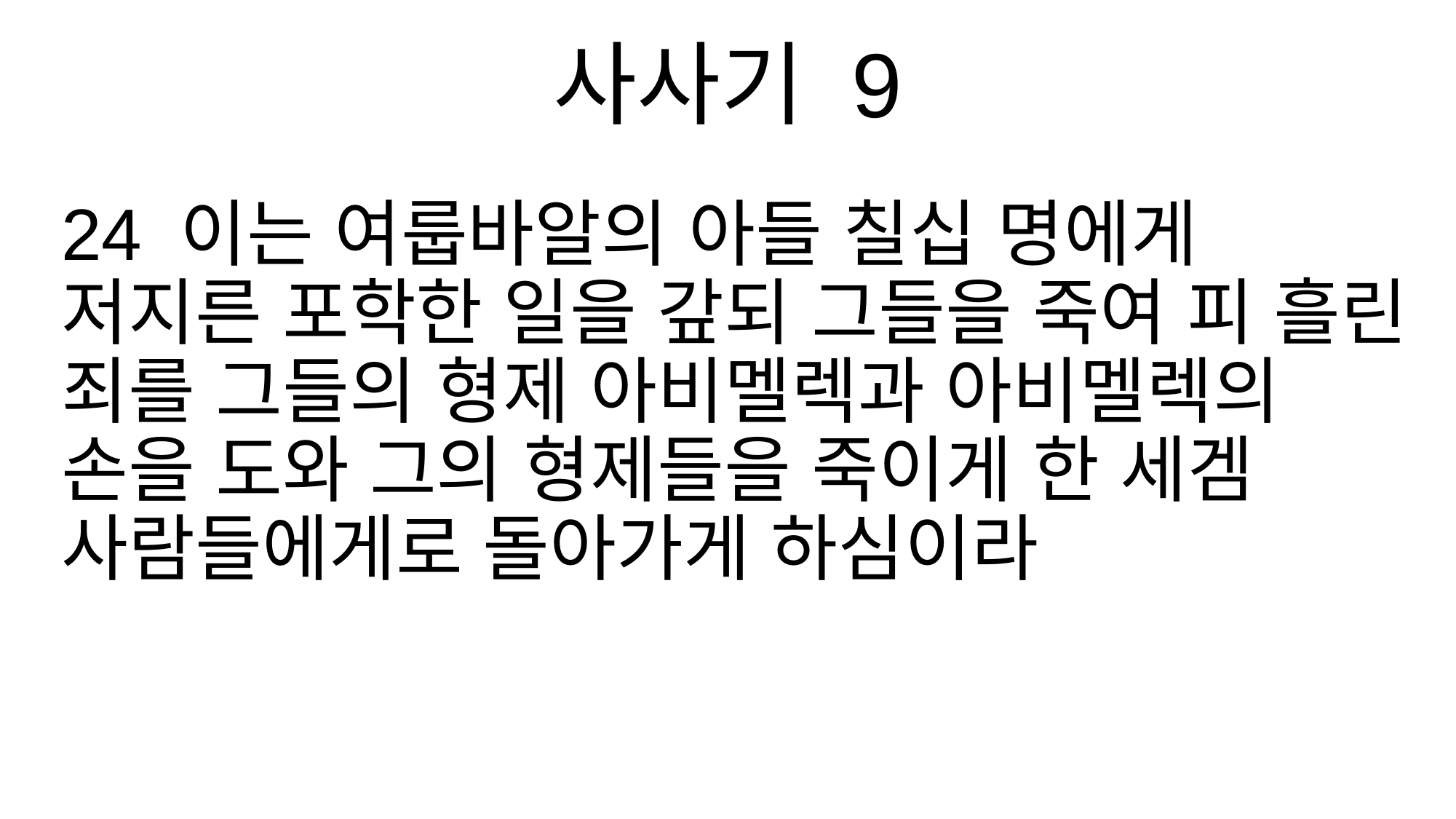

사사기 9
24 이는 여룹바알의 아들 칠십 명에게 저지른 포학한 일을 갚되 그들을 죽여 피 흘린 죄를 그들의 형제 아비멜렉과 아비멜렉의 손을 도와 그의 형제들을 죽이게 한 세겜 사람들에게로 돌아가게 하심이라